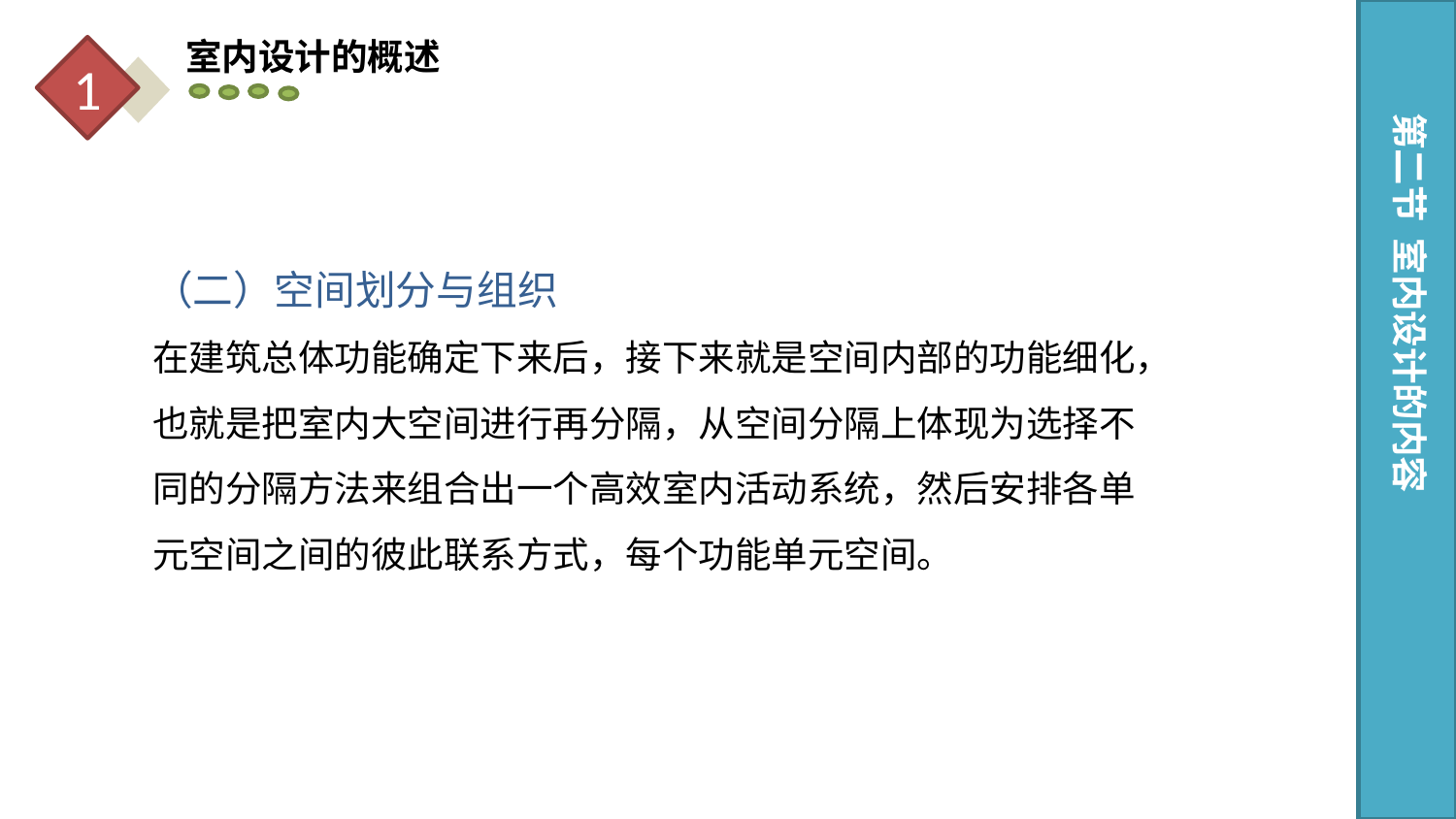

室内设计的概述
1

第一节  室内设计的概念及作用
第二节  室内设计的内容
（二）空间划分与组织
在建筑总体功能确定下来后，接下来就是空间内部的功能细化，也就是把室内大空间进行再分隔，从空间分隔上体现为选择不同的分隔方法来组合出一个高效室内活动系统，然后安排各单元空间之间的彼此联系方式，每个功能单元空间。